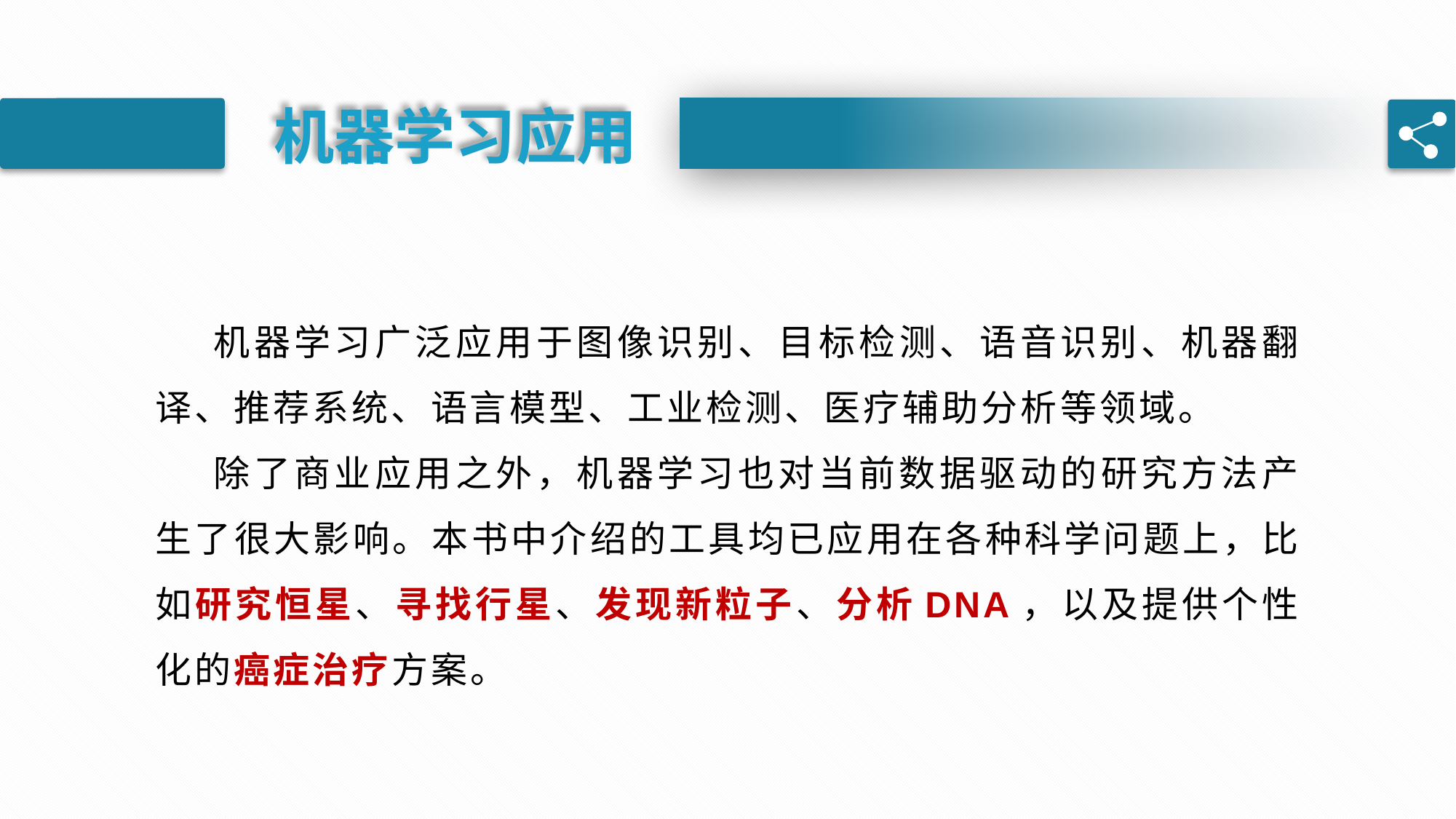

机器学习应用

    机器学习广泛应用于图像识别、目标检测、语音识别、机器翻译、推荐系统、语言模型、工业检测、医疗辅助分析等领域。
    除了商业应用之外，机器学习也对当前数据驱动的研究方法产生了很大影响。本书中介绍的工具均已应用在各种科学问题上，比如研究恒星、寻找行星、发现新粒子、分析DNA，以及提供个性化的癌症治疗方案。